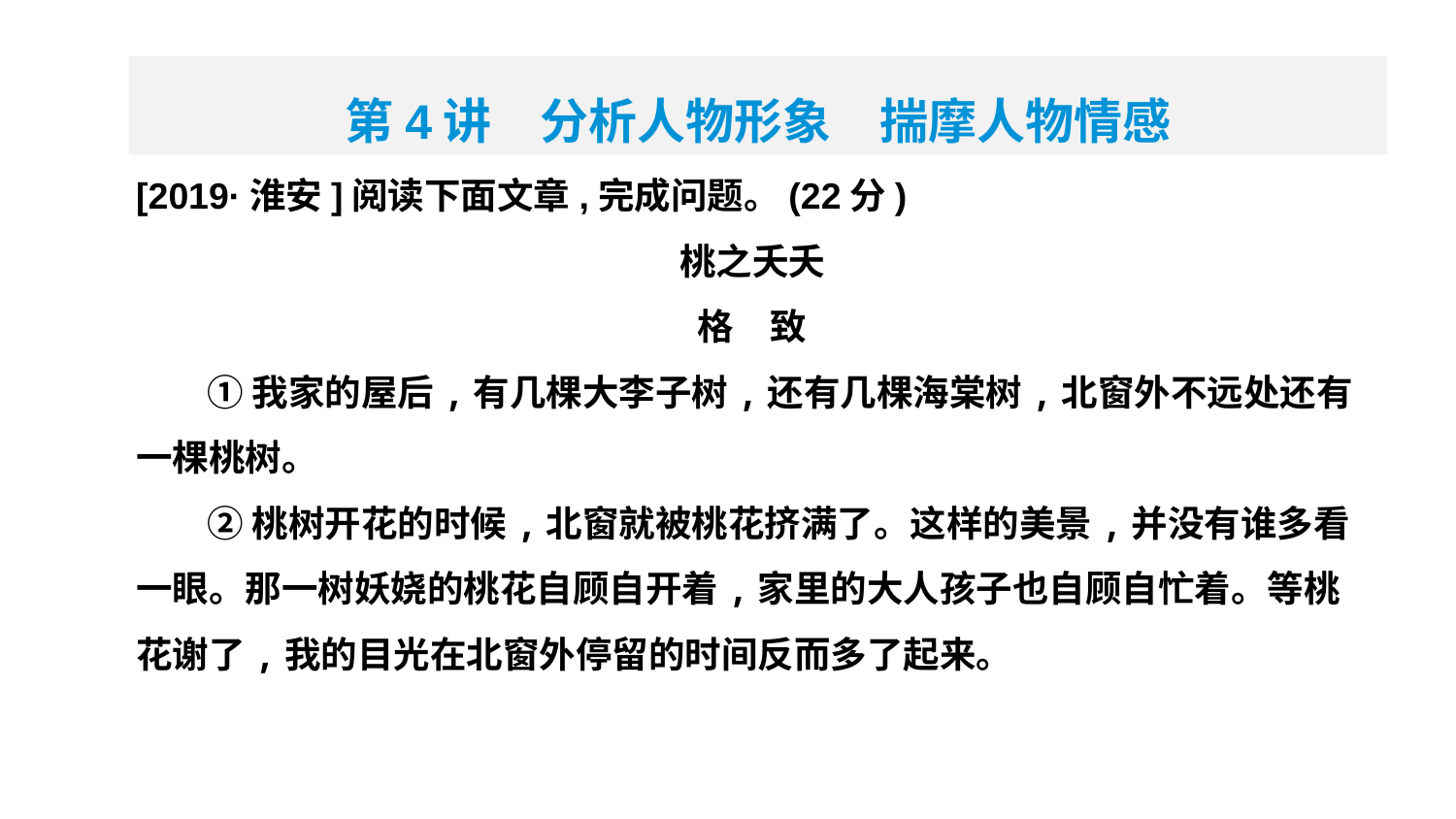

第4讲　分析人物形象　揣摩人物情感
[2019·淮安]阅读下面文章,完成问题。(22分)
桃之夭夭
格　致
①我家的屋后,有几棵大李子树,还有几棵海棠树,北窗外不远处还有一棵桃树。
②桃树开花的时候,北窗就被桃花挤满了。这样的美景,并没有谁多看一眼。那一树妖娆的桃花自顾自开着,家里的大人孩子也自顾自忙着。等桃花谢了,我的目光在北窗外停留的时间反而多了起来。